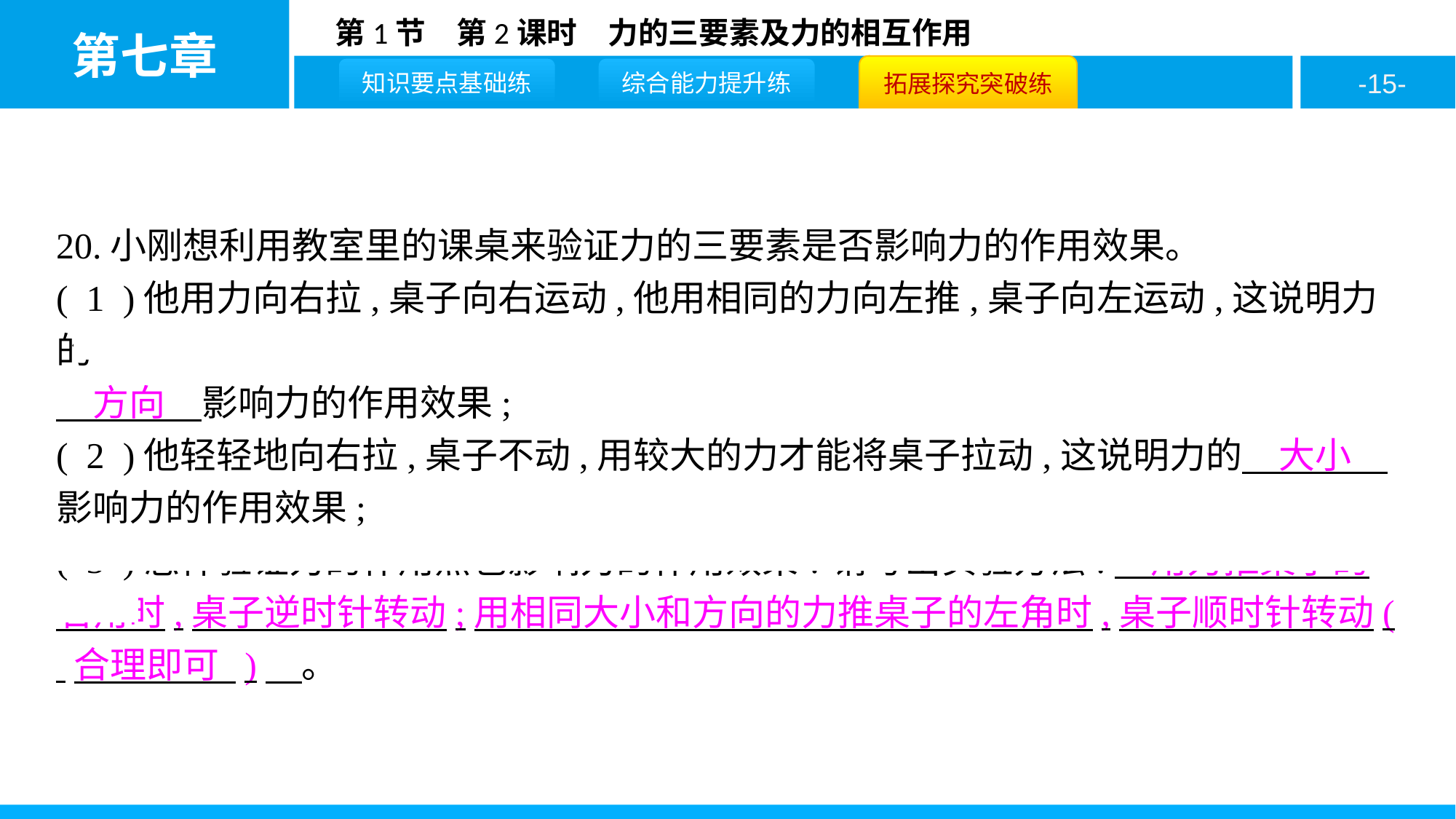

20.小刚想利用教室里的课桌来验证力的三要素是否影响力的作用效果。
(  1  )他用力向右拉,桌子向右运动,他用相同的力向左推,桌子向左运动,这说明力的
　方向　影响力的作用效果;
(  2  )他轻轻地向右拉,桌子不动,用较大的力才能将桌子拉动,这说明力的　大小　影响力的作用效果;
(  3  )怎样验证力的作用点也影响力的作用效果?请写出实验方法:　用力推桌子的右角时,桌子逆时针转动;用相同大小和方向的力推桌子的左角时,桌子顺时针转动(  合理即可  )　。